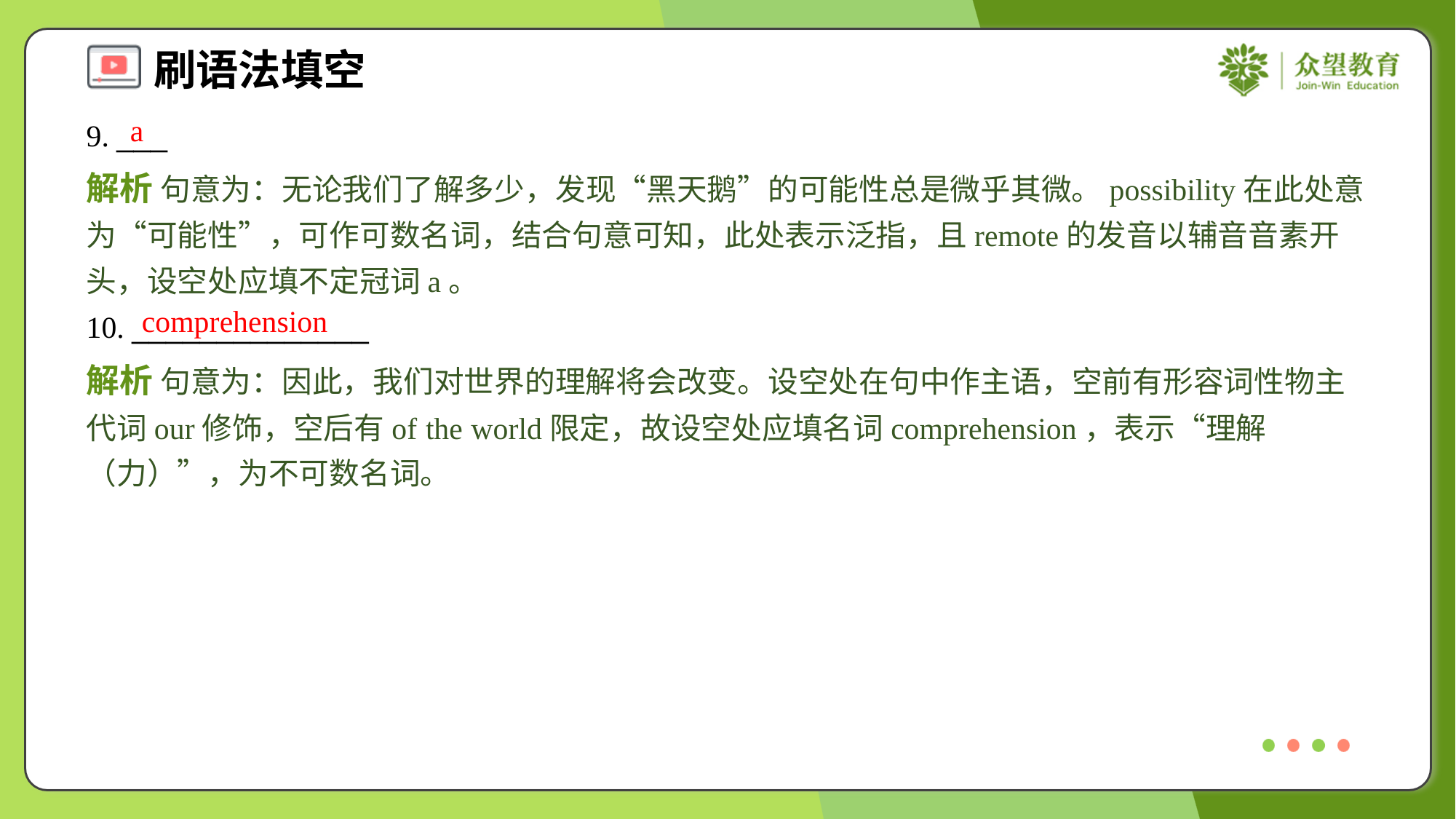

a
9. ___
解析 句意为：无论我们了解多少，发现“黑天鹅”的可能性总是微乎其微。possibility在此处意为“可能性”，可作可数名词，结合句意可知，此处表示泛指，且remote的发音以辅音音素开头，设空处应填不定冠词a。
comprehension
10. ______________
解析 句意为：因此，我们对世界的理解将会改变。设空处在句中作主语，空前有形容词性物主代词our修饰，空后有of the world限定，故设空处应填名词comprehension，表示“理解（力）”，为不可数名词。